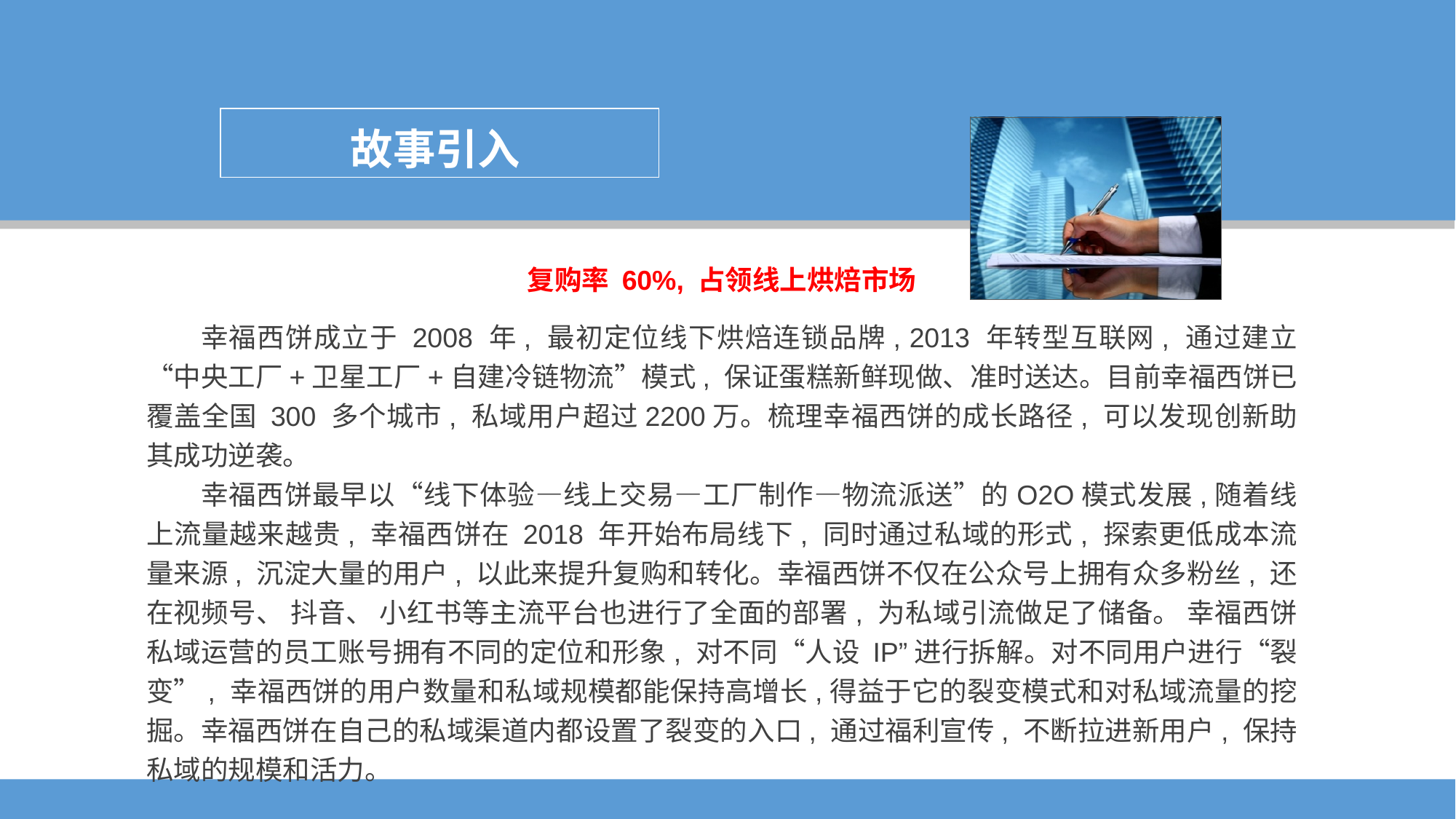

故事引入

复购率 60%, 占领线上烘焙市场
幸福西饼成立于 2008 年, 最初定位线下烘焙连锁品牌, 2013 年转型互联网, 通过建立“中央工厂+卫星工厂+自建冷链物流”模式, 保证蛋糕新鲜现做、准时送达。目前幸福西饼已覆盖全国 300 多个城市, 私域用户超过2200万。梳理幸福西饼的成长路径, 可以发现创新助其成功逆袭。
幸福西饼最早以“线下体验—线上交易—工厂制作—物流派送”的O2O模式发展,随着线上流量越来越贵, 幸福西饼在 2018 年开始布局线下, 同时通过私域的形式, 探索更低成本流量来源, 沉淀大量的用户, 以此来提升复购和转化。幸福西饼不仅在公众号上拥有众多粉丝, 还在视频号、 抖音、 小红书等主流平台也进行了全面的部署, 为私域引流做足了储备。 幸福西饼私域运营的员工账号拥有不同的定位和形象, 对不同“人设 IP”进行拆解。对不同用户进行“裂变”, 幸福西饼的用户数量和私域规模都能保持高增长,得益于它的裂变模式和对私域流量的挖掘。幸福西饼在自己的私域渠道内都设置了裂变的入口, 通过福利宣传, 不断拉进新用户, 保持私域的规模和活力。